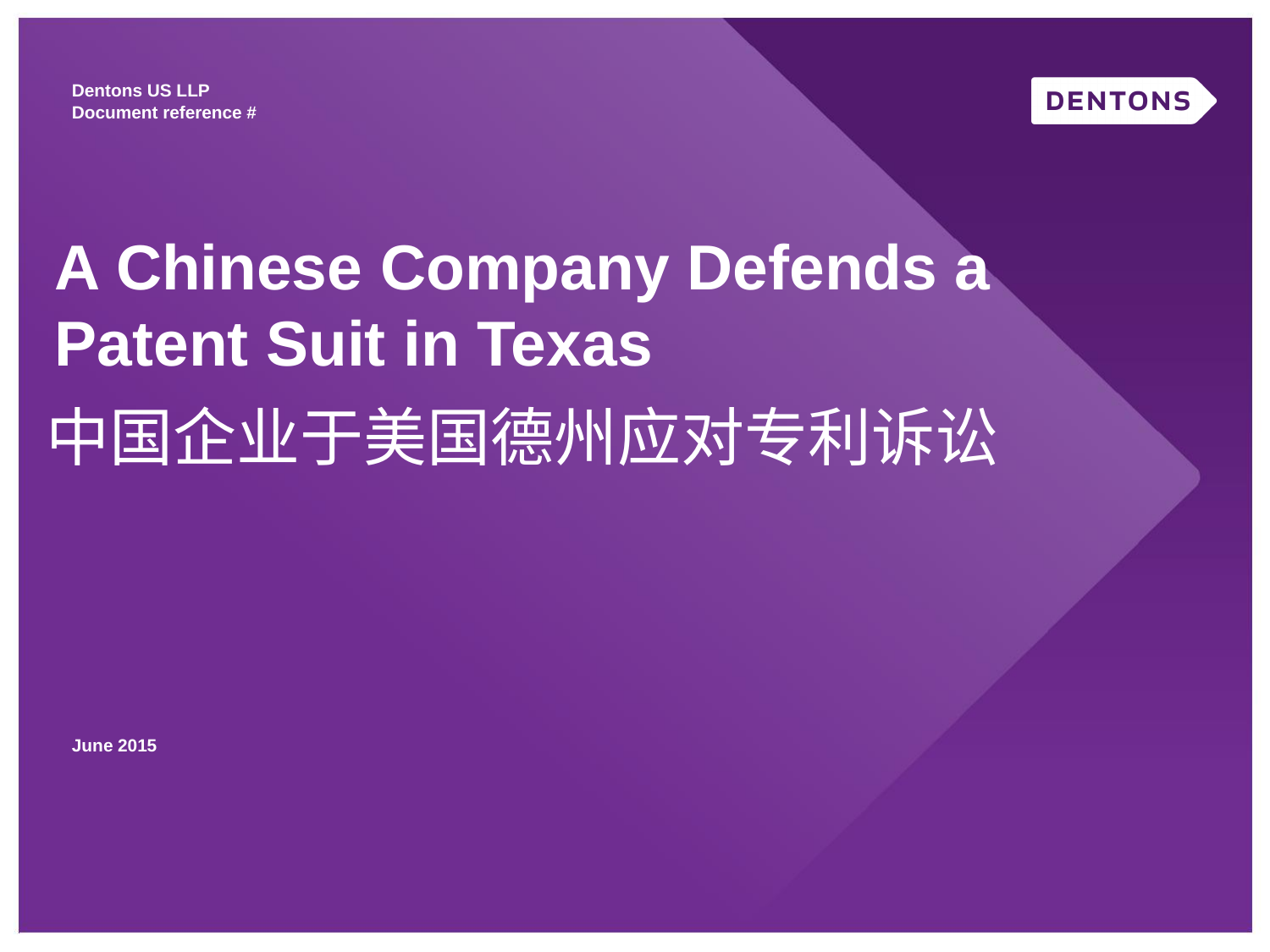

Dentons US LLP                                         Document reference #
A Chinese Company Defends a Patent Suit in Texas
中国企业于美国德州应对专利诉讼
June 2015